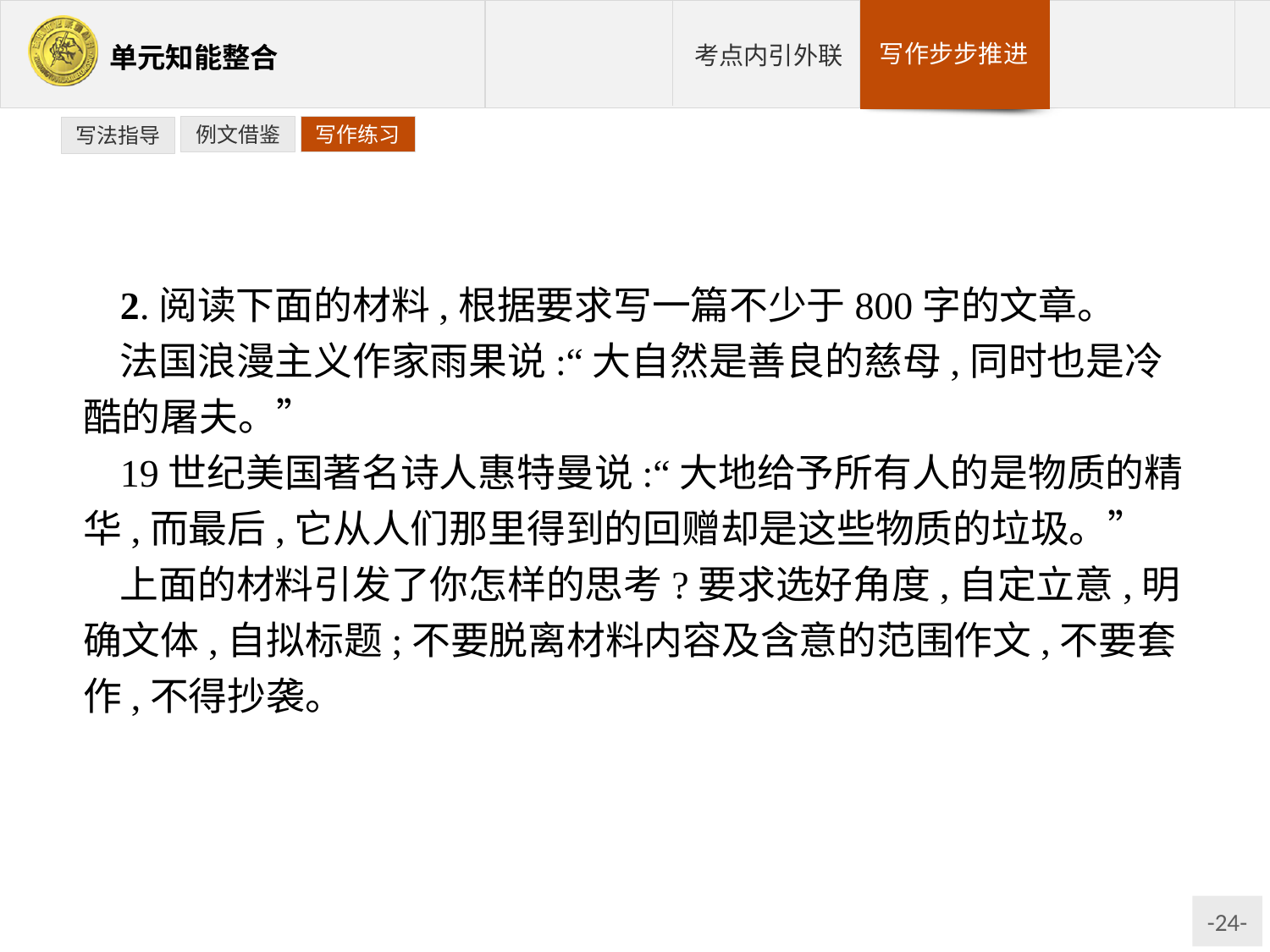

例文借鉴
写作练习
写法指导
2.阅读下面的材料,根据要求写一篇不少于800字的文章。
法国浪漫主义作家雨果说:“大自然是善良的慈母,同时也是冷酷的屠夫。”
19世纪美国著名诗人惠特曼说:“大地给予所有人的是物质的精华,而最后,它从人们那里得到的回赠却是这些物质的垃圾。”
上面的材料引发了你怎样的思考?要求选好角度,自定立意,明确文体,自拟标题;不要脱离材料内容及含意的范围作文,不要套作,不得抄袭。